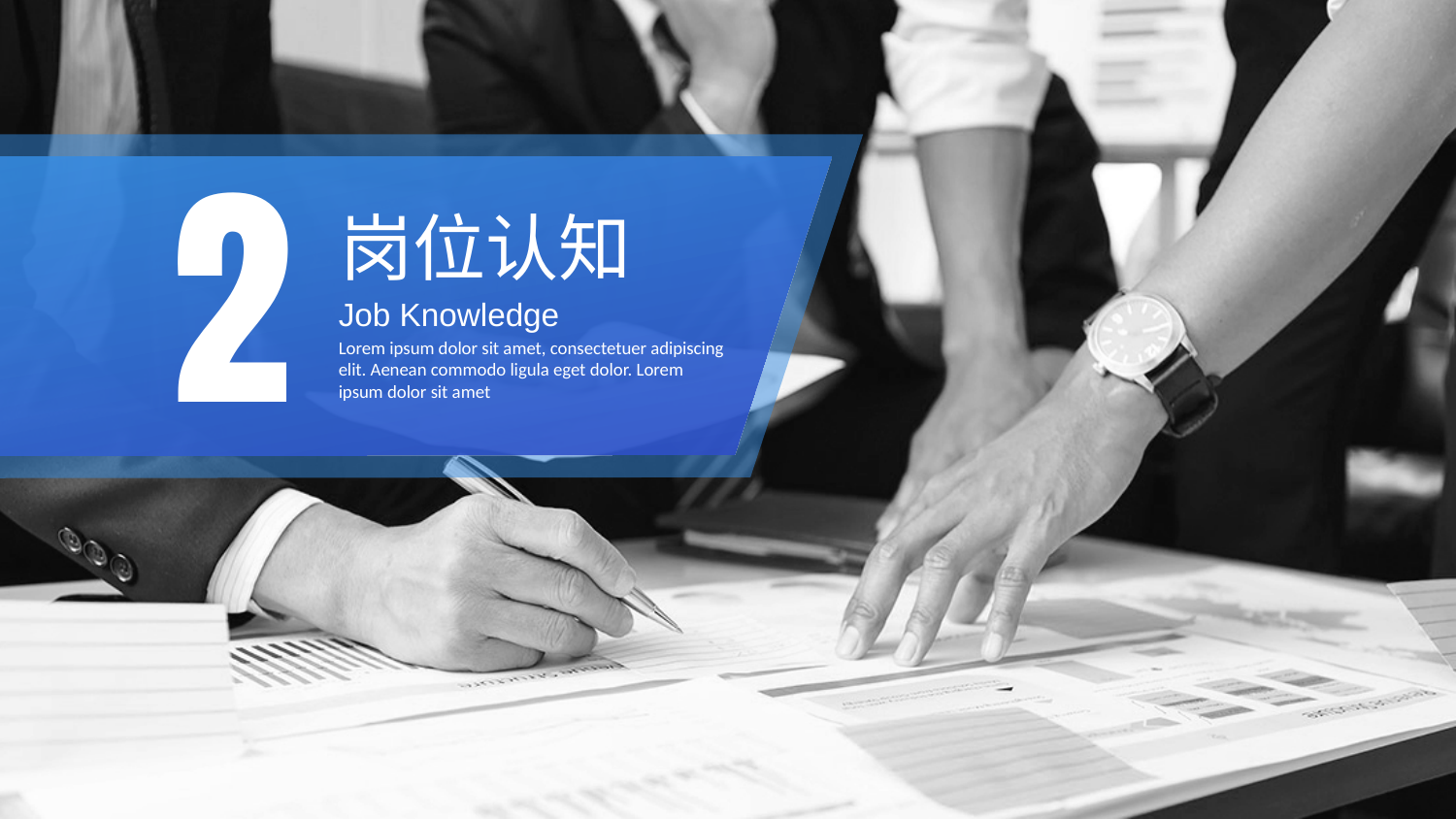

2
岗位认知
Job Knowledge
Lorem ipsum dolor sit amet, consectetuer adipiscing elit. Aenean commodo ligula eget dolor. Lorem ipsum dolor sit amet